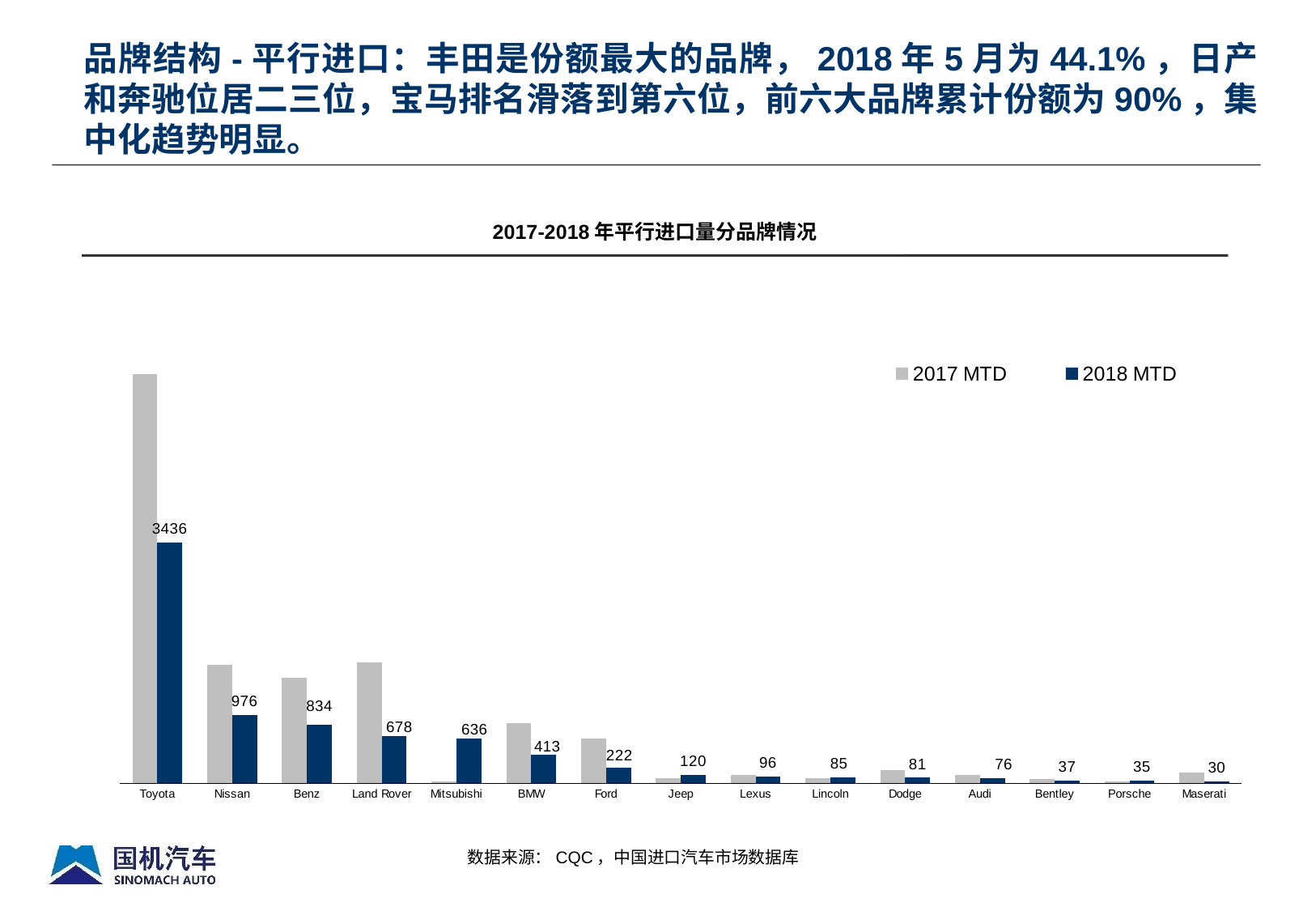

品牌结构-平行进口：丰田是份额最大的品牌，2018年5月为44.1%，日产和奔驰位居二三位，宝马排名滑落到第六位，前六大品牌累计份额为90%，集中化趋势明显。
2017-2018年平行进口量分品牌情况

### Chart

| Category | 2017 MTD | 2018 MTD |
|---|---|---|
| Toyota | 5836.0 | 3436.0 |
| Nissan | 1687.0 | 976.0 |
| Benz | 1503.0 | 834.0 |
| Land Rover | 1720.0 | 678.0 |
| Mitsubishi | 25.0 | 636.0 |
| BMW | 864.0 | 413.0 |
| Ford | 635.0 | 222.0 |
| Jeep | 72.0 | 120.0 |
| Lexus | 115.0 | 96.0 |
| Lincoln | 77.0 | 85.0 |
| Dodge | 188.0 | 81.0 |
| Audi | 116.0 | 76.0 |
| Bentley | 65.0 | 37.0 |
| Porsche | 33.0 | 35.0 |
| Maserati | 151.0 | 30.0 |
数据来源：CQC，中国进口汽车市场数据库